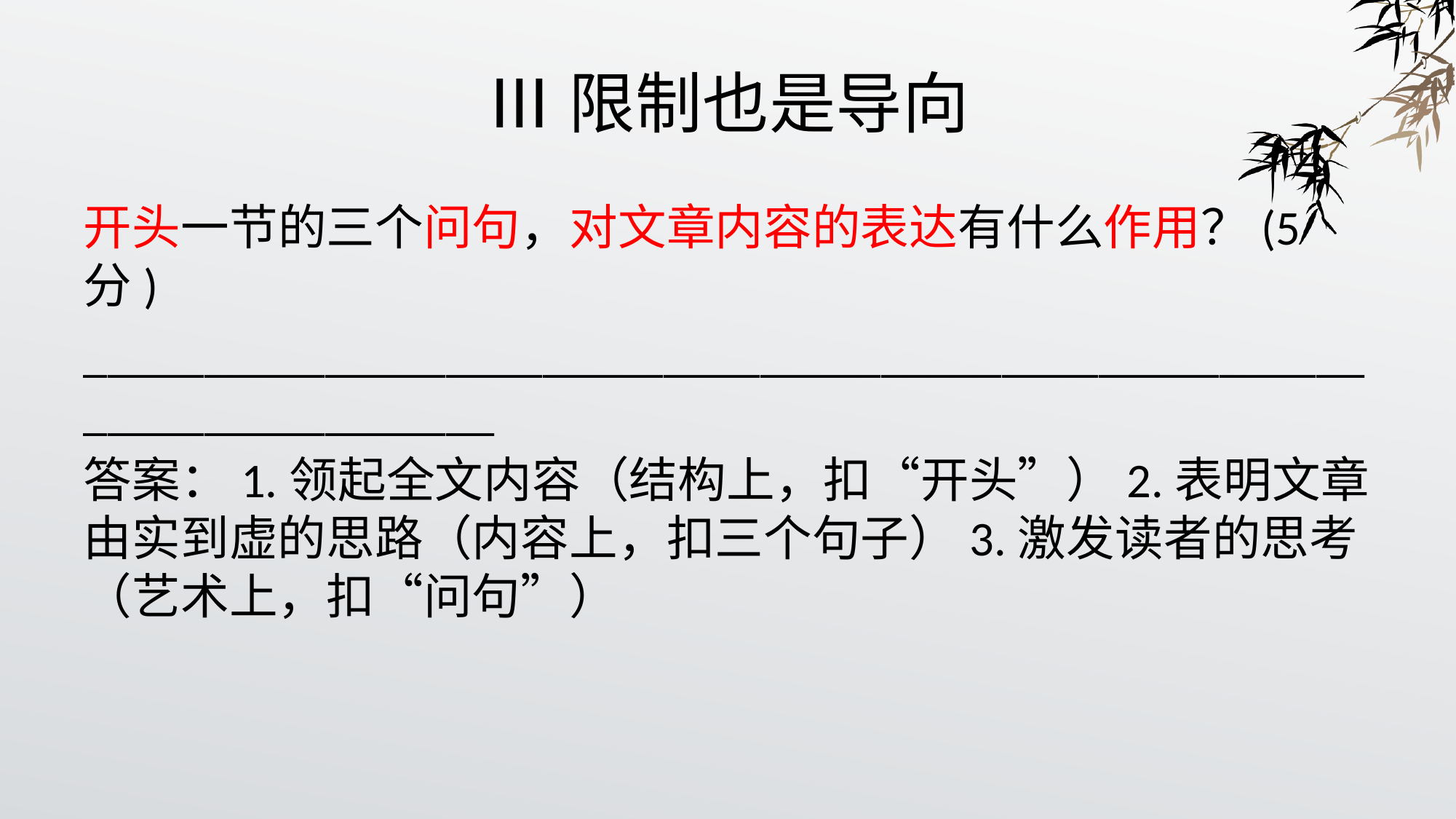

# Ⅲ限制也是导向
开头一节的三个问句，对文章内容的表达有什么作用？(5分)
______________________________________________________________________
答案：1.领起全文内容（结构上，扣“开头”）2.表明文章由实到虚的思路（内容上，扣三个句子）3.激发读者的思考（艺术上，扣“问句”）